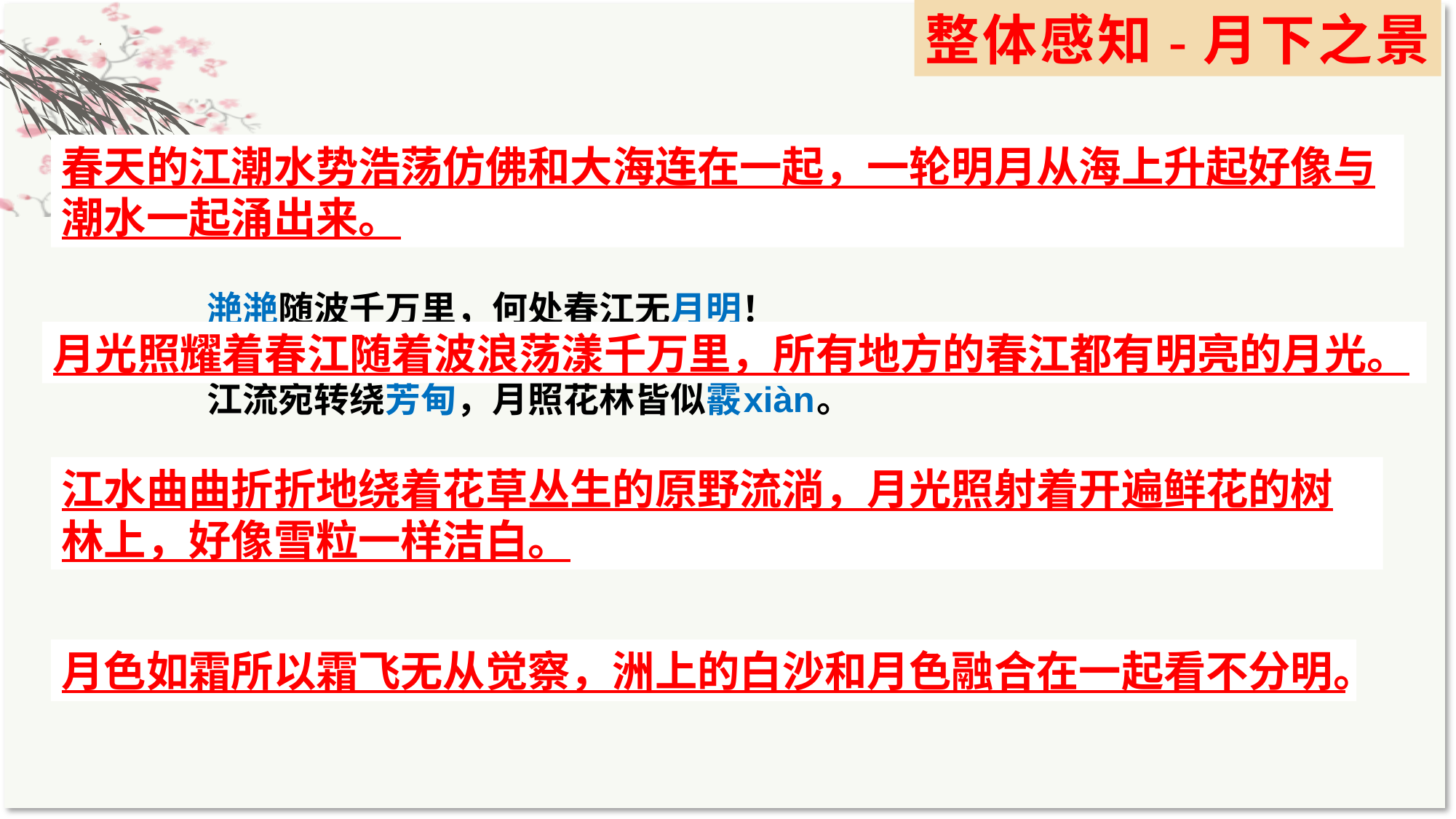

整体感知-月下之景
春天的江潮水势浩荡仿佛和大海连在一起，一轮明月从海上升起好像与潮水一起涌出来。
春江潮水连海平，海上明月共潮生。

滟滟随波千万里，何处春江无月明！

江流宛转绕芳甸，月照花林皆似霰xiàn。

空里流霜不觉飞，汀上白沙看不见。
月光照耀着春江随着波浪荡漾千万里，所有地方的春江都有明亮的月光。
江水曲曲折折地绕着花草丛生的原野流淌，月光照射着开遍鲜花的树林上，好像雪粒一样洁白。
月色如霜所以霜飞无从觉察，洲上的白沙和月色融合在一起看不分明。